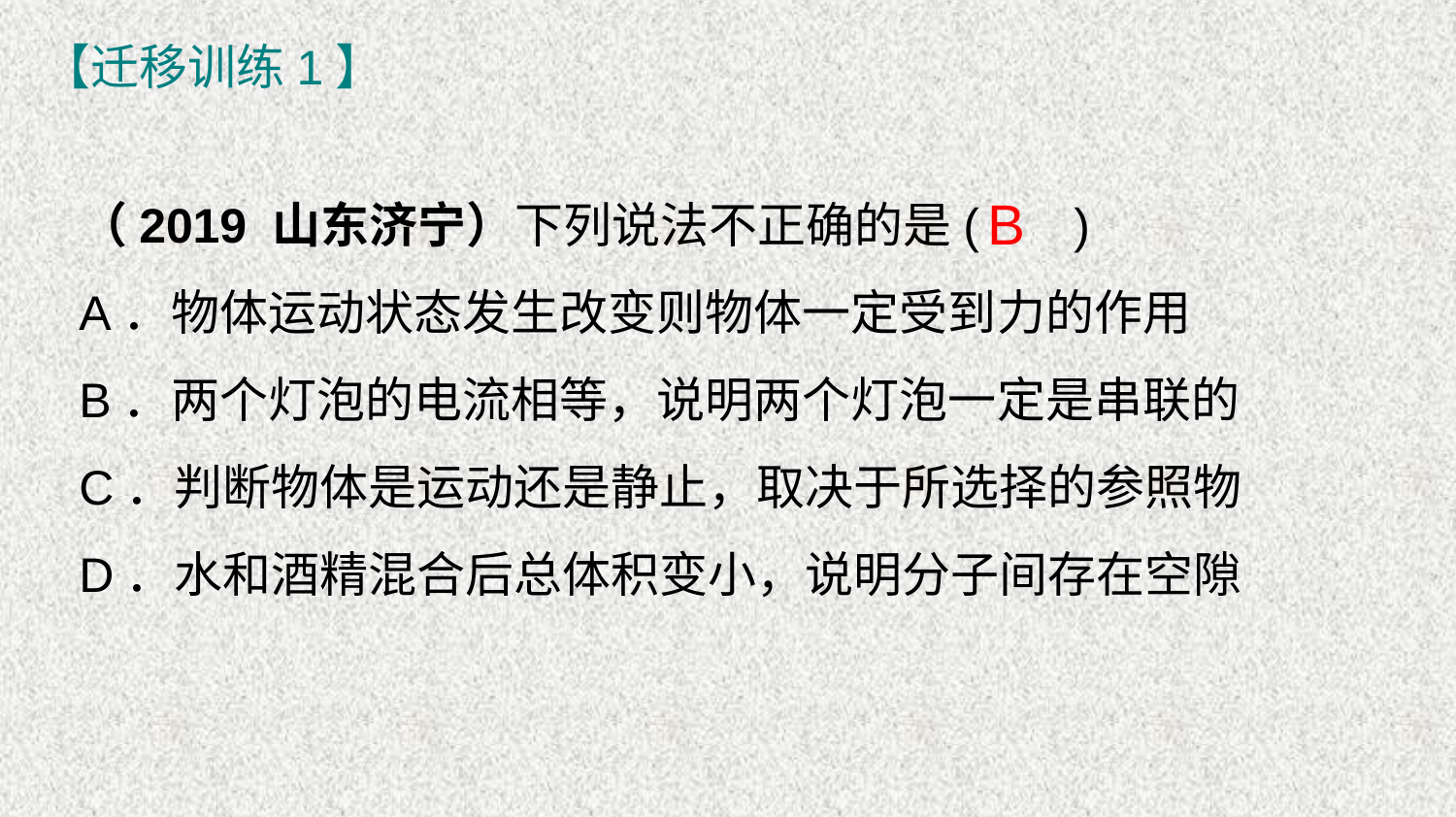

【迁移训练1】
（2019 山东济宁）下列说法不正确的是(       )
A．物体运动状态发生改变则物体一定受到力的作用
B．两个灯泡的电流相等，说明两个灯泡一定是串联的
C．判断物体是运动还是静止，取决于所选择的参照物
D．水和酒精混合后总体积变小，说明分子间存在空隙
B